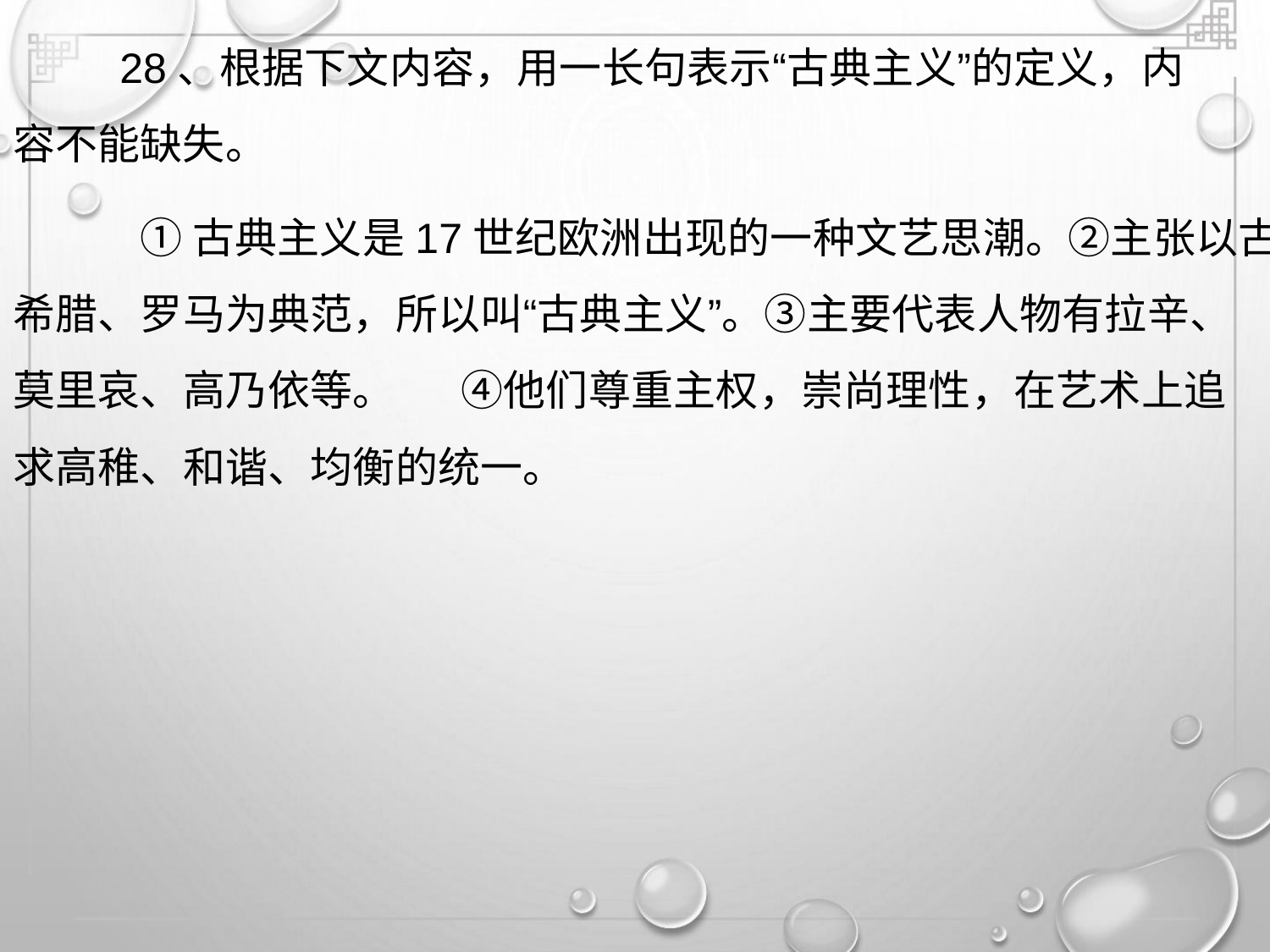

28、根据下文内容，用一长句表示“古典主义”的定义，内
容不能缺失。
①古典主义是17世纪欧洲出现的一种文艺思潮。②主张以古
希腊、罗马为典范，所以叫“古典主义”。③主要代表人物有拉辛、
莫里哀、高乃依等。 ④他们尊重主权，崇尚理性，在艺术上追
求高稚、和谐、均衡的统一。